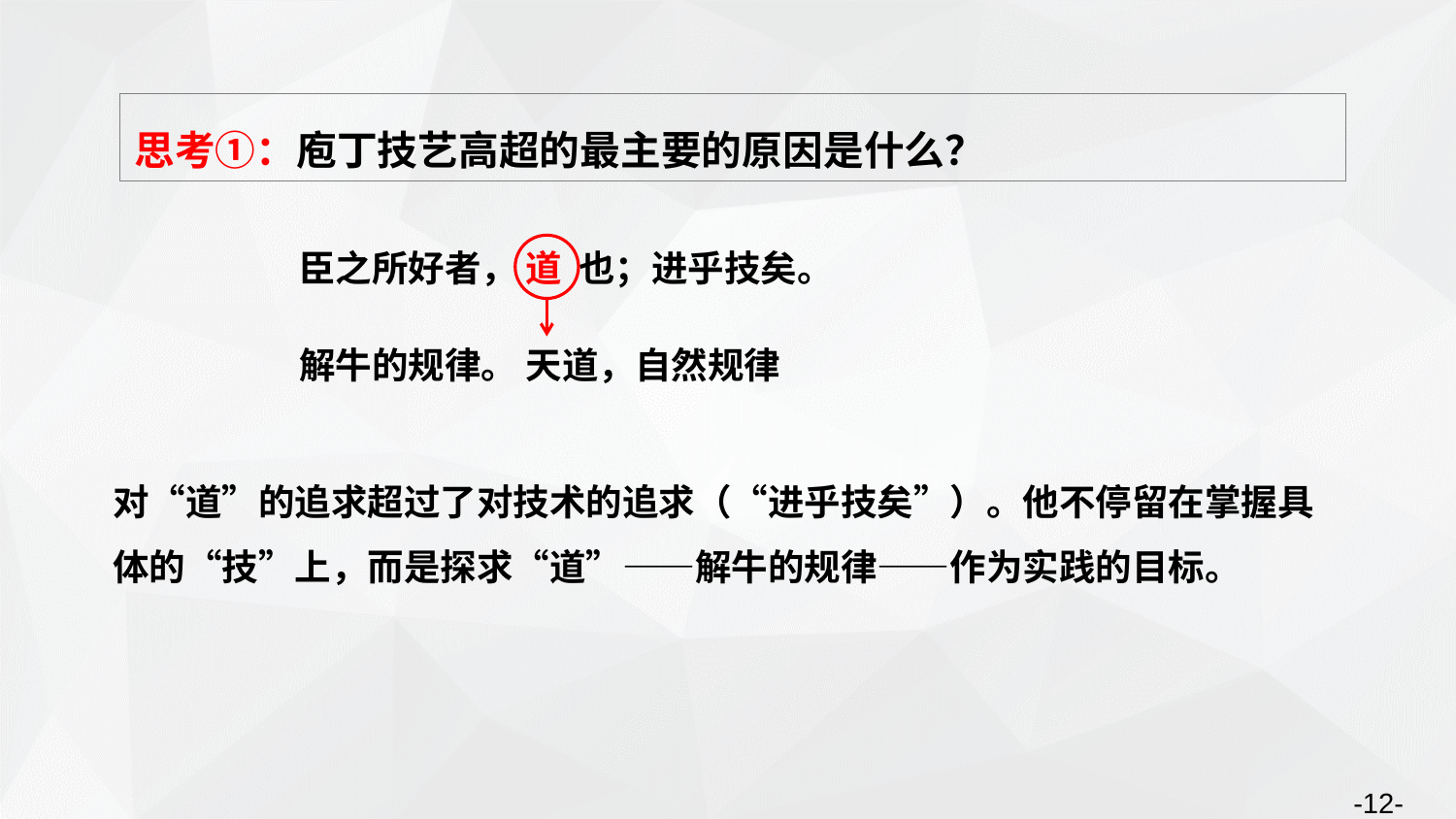

思考①：庖丁技艺高超的最主要的原因是什么？

臣之所好者， 道  也；进乎技矣。
解牛的规律。 天道，自然规律
对“道”的追求超过了对技术的追求（“进乎技矣”）。他不停留在掌握具体的“技”上，而是探求“道”——解牛的规律——作为实践的目标。
-12-